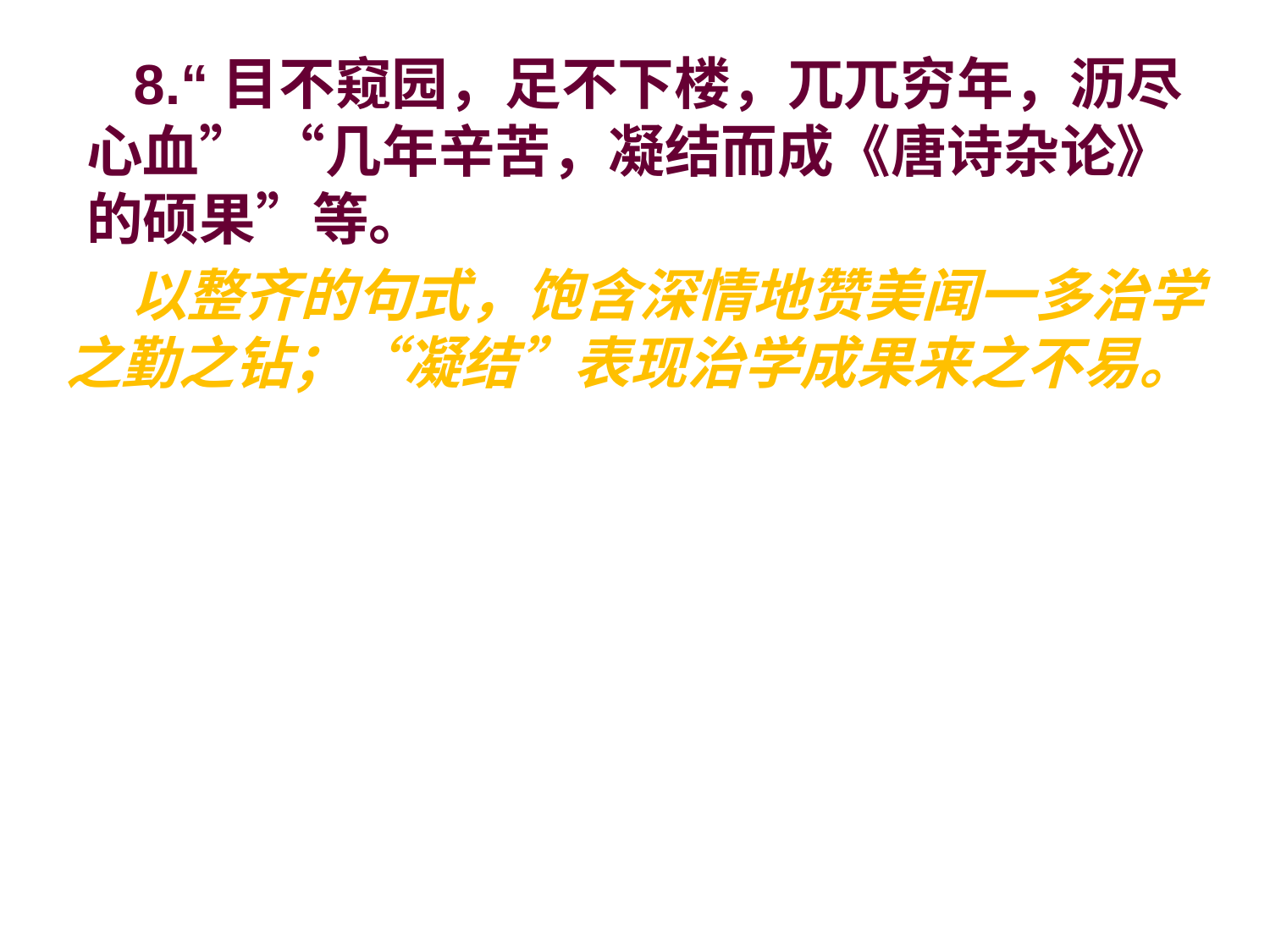

8.“目不窥园，足不下楼，兀兀穷年，沥尽心血” “几年辛苦，凝结而成《唐诗杂论》的硕果”等。
    以整齐的句式，饱含深情地赞美闻一多治学之勤之钻；“凝结”表现治学成果来之不易。